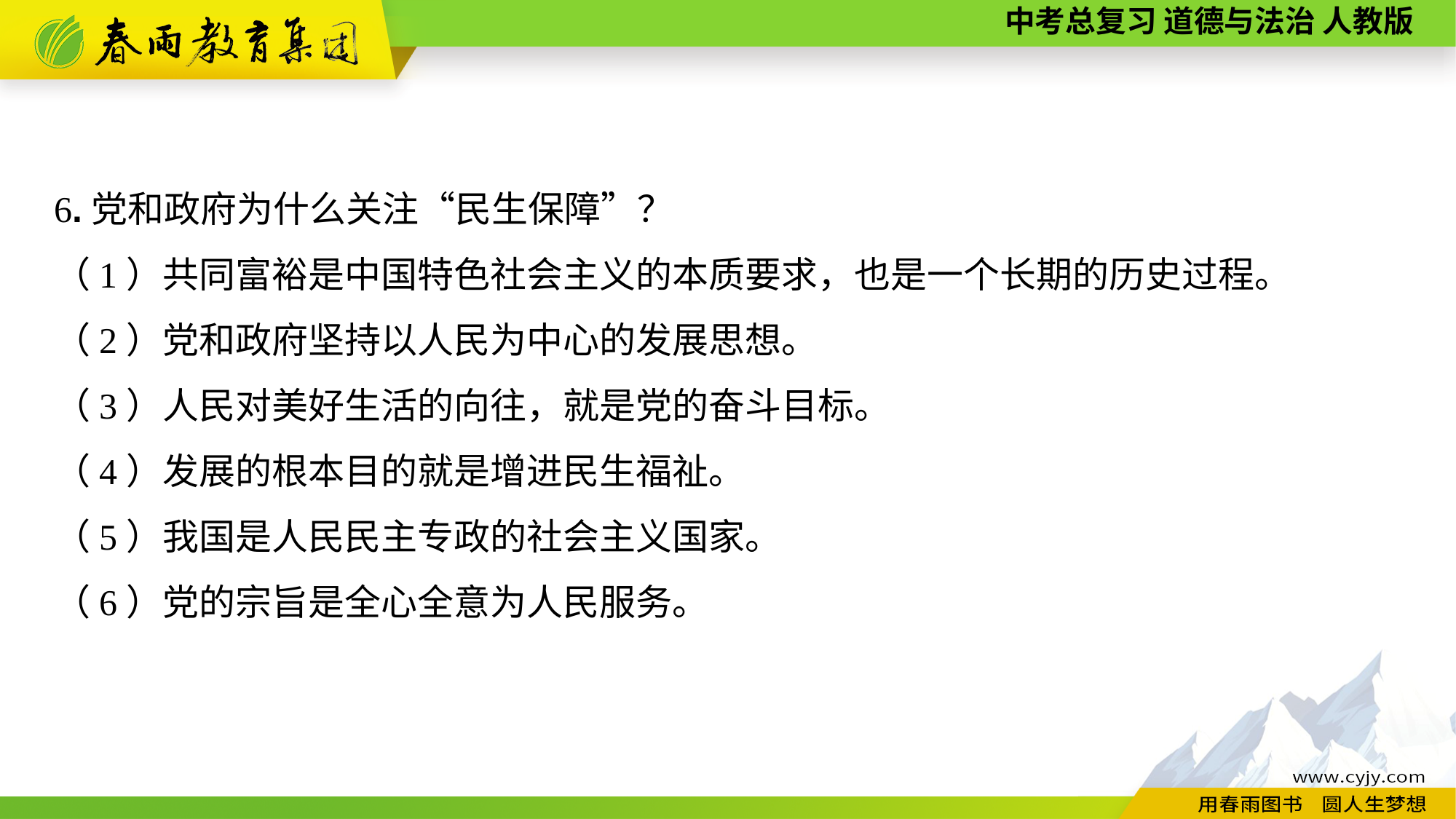

6.党和政府为什么关注“民生保障”？
（1）共同富裕是中国特色社会主义的本质要求，也是一个长期的历史过程。
（2）党和政府坚持以人民为中心的发展思想。
（3）人民对美好生活的向往，就是党的奋斗目标。
（4）发展的根本目的就是增进民生福祉。
（5）我国是人民民主专政的社会主义国家。
（6）党的宗旨是全心全意为人民服务。